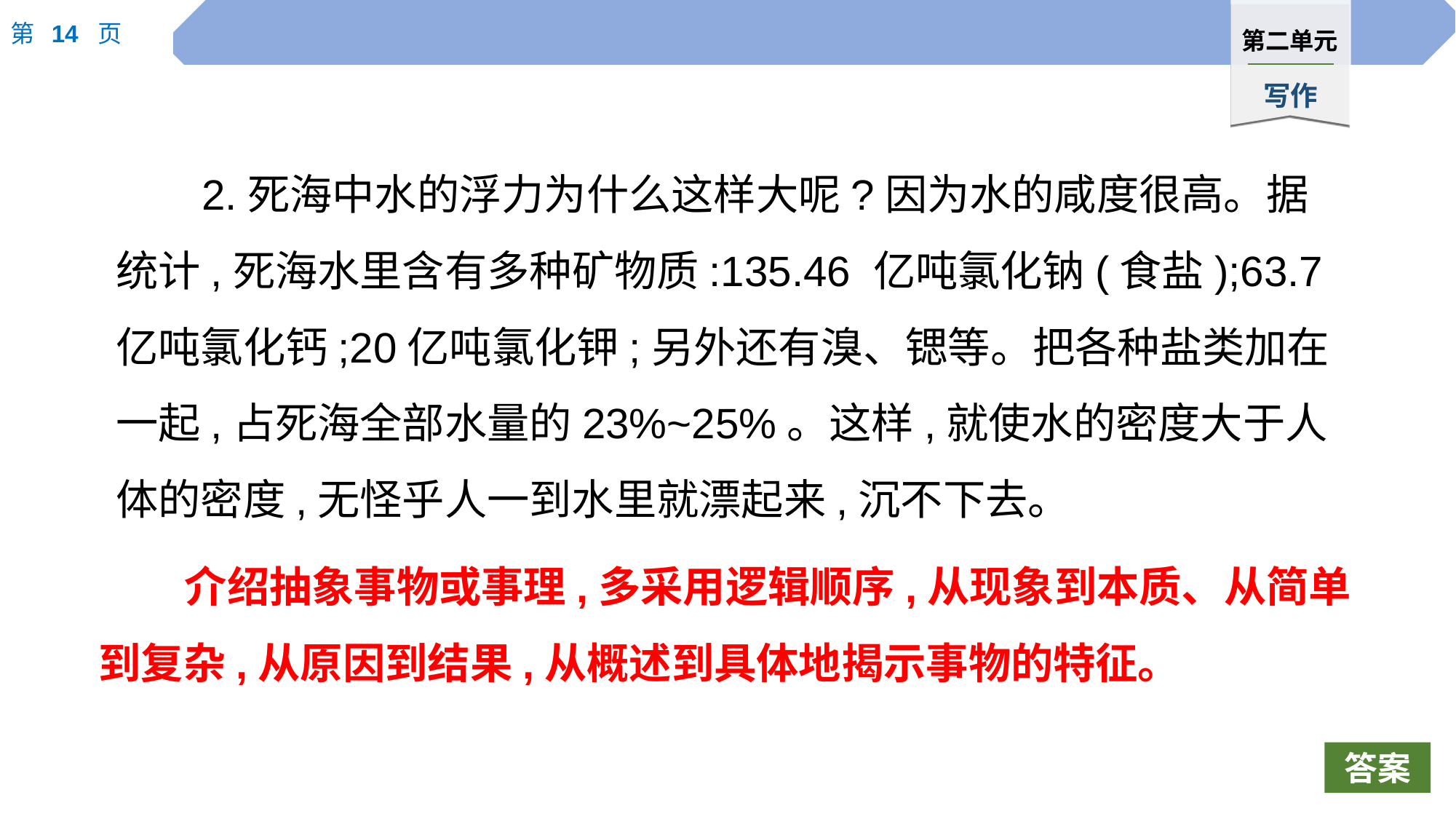

2.死海中水的浮力为什么这样大呢?因为水的咸度很高。据统计,死海水里含有多种矿物质:135.46 亿吨氯化钠(食盐);63.7亿吨氯化钙;20亿吨氯化钾;另外还有溴、锶等。把各种盐类加在一起,占死海全部水量的23%~25%。这样,就使水的密度大于人体的密度,无怪乎人一到水里就漂起来,沉不下去。
介绍抽象事物或事理,多采用逻辑顺序,从现象到本质、从简单到复杂,从原因到结果,从概述到具体地揭示事物的特征。
答案